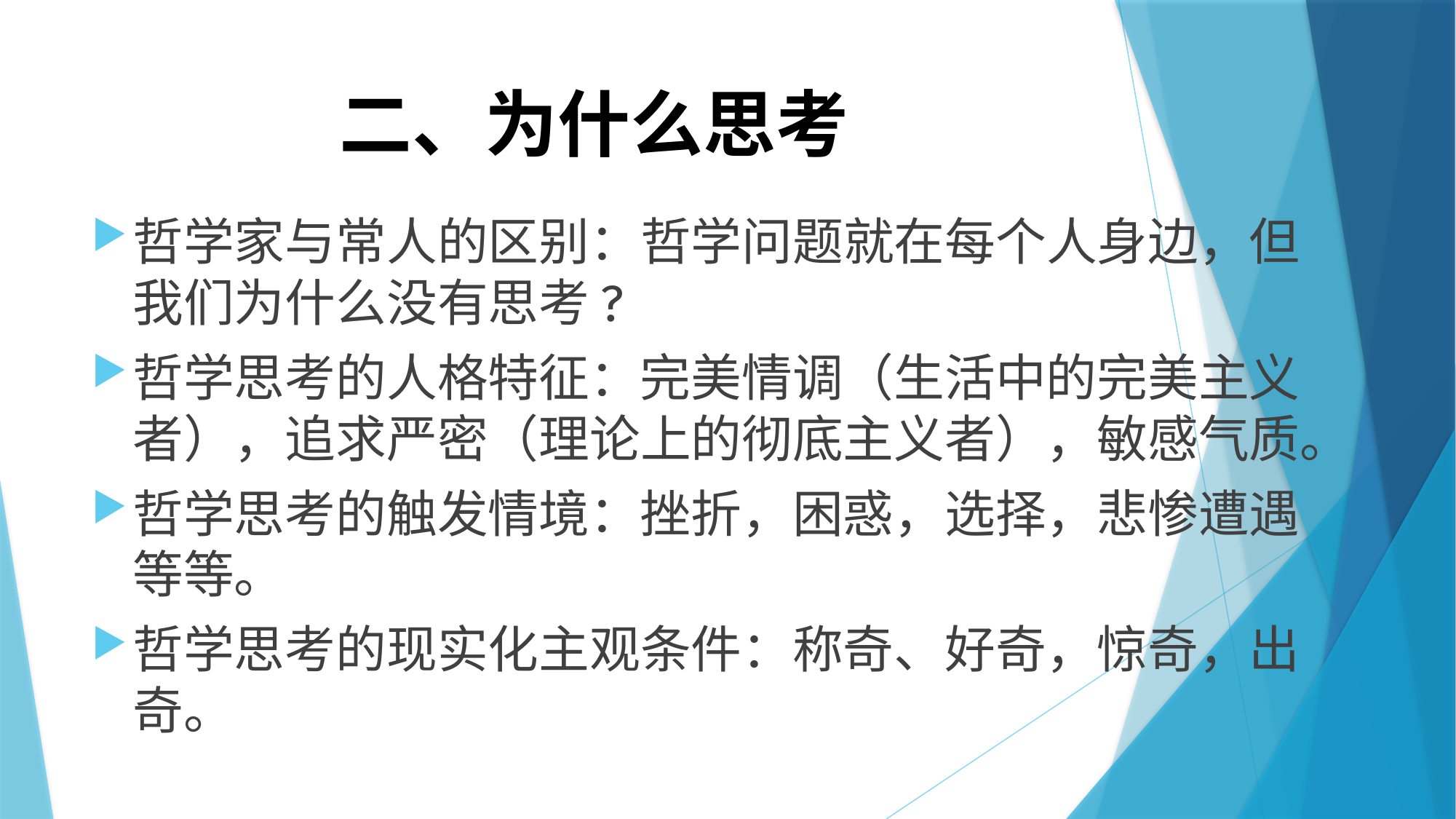

# 二、为什么思考
哲学家与常人的区别：哲学问题就在每个人身边，但我们为什么没有思考?
哲学思考的人格特征：完美情调（生活中的完美主义者），追求严密（理论上的彻底主义者），敏感气质。
哲学思考的触发情境：挫折，困惑，选择，悲惨遭遇等等。
哲学思考的现实化主观条件：称奇、好奇，惊奇，出奇。